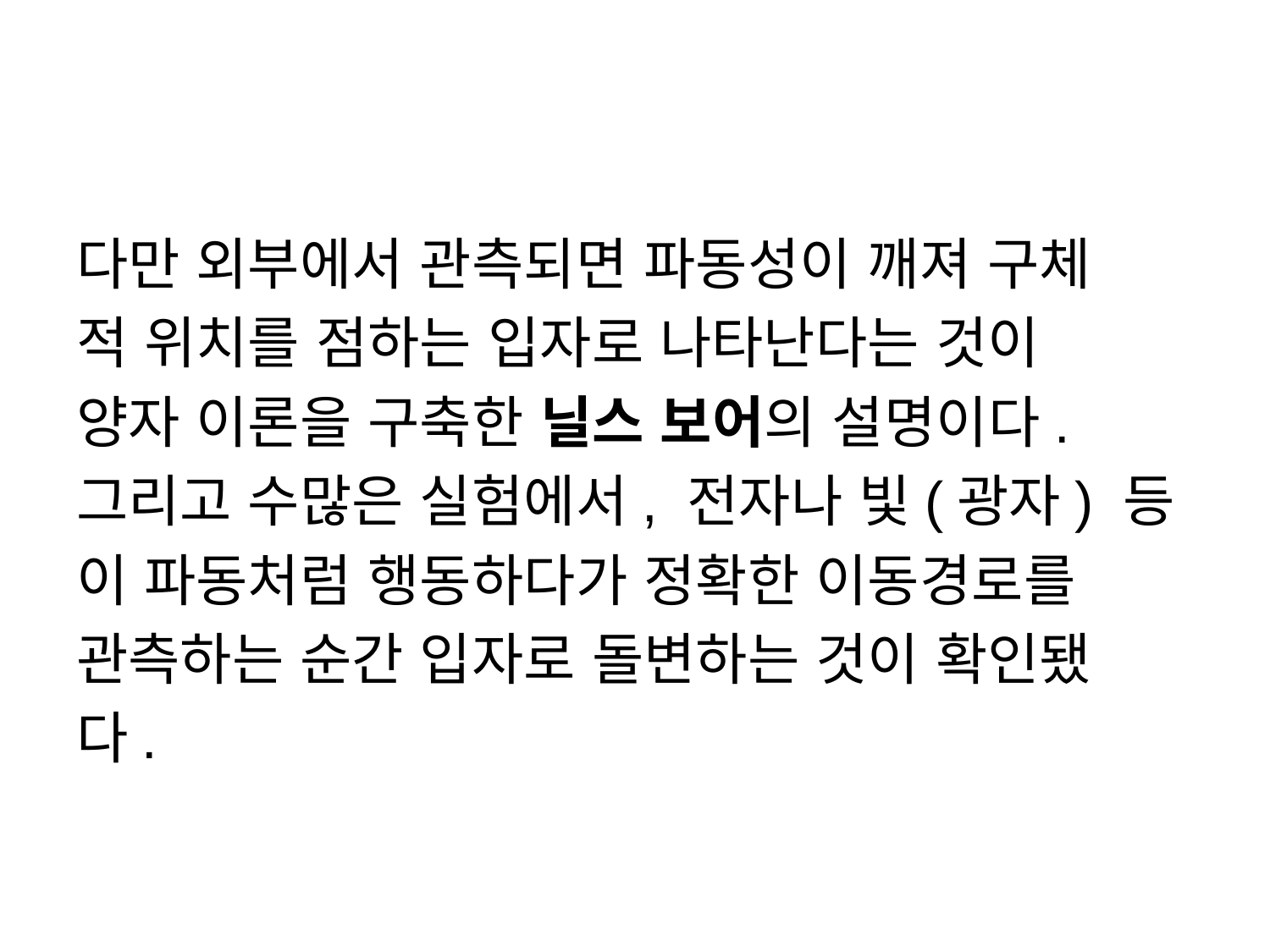

#
다만 외부에서 관측되면 파동성이 깨져 구체
적 위치를 점하는 입자로 나타난다는 것이
양자 이론을 구축한 닐스 보어의 설명이다.
그리고 수많은 실험에서, 전자나 빛(광자) 등
이 파동처럼 행동하다가 정확한 이동경로를
관측하는 순간 입자로 돌변하는 것이 확인됐
다.